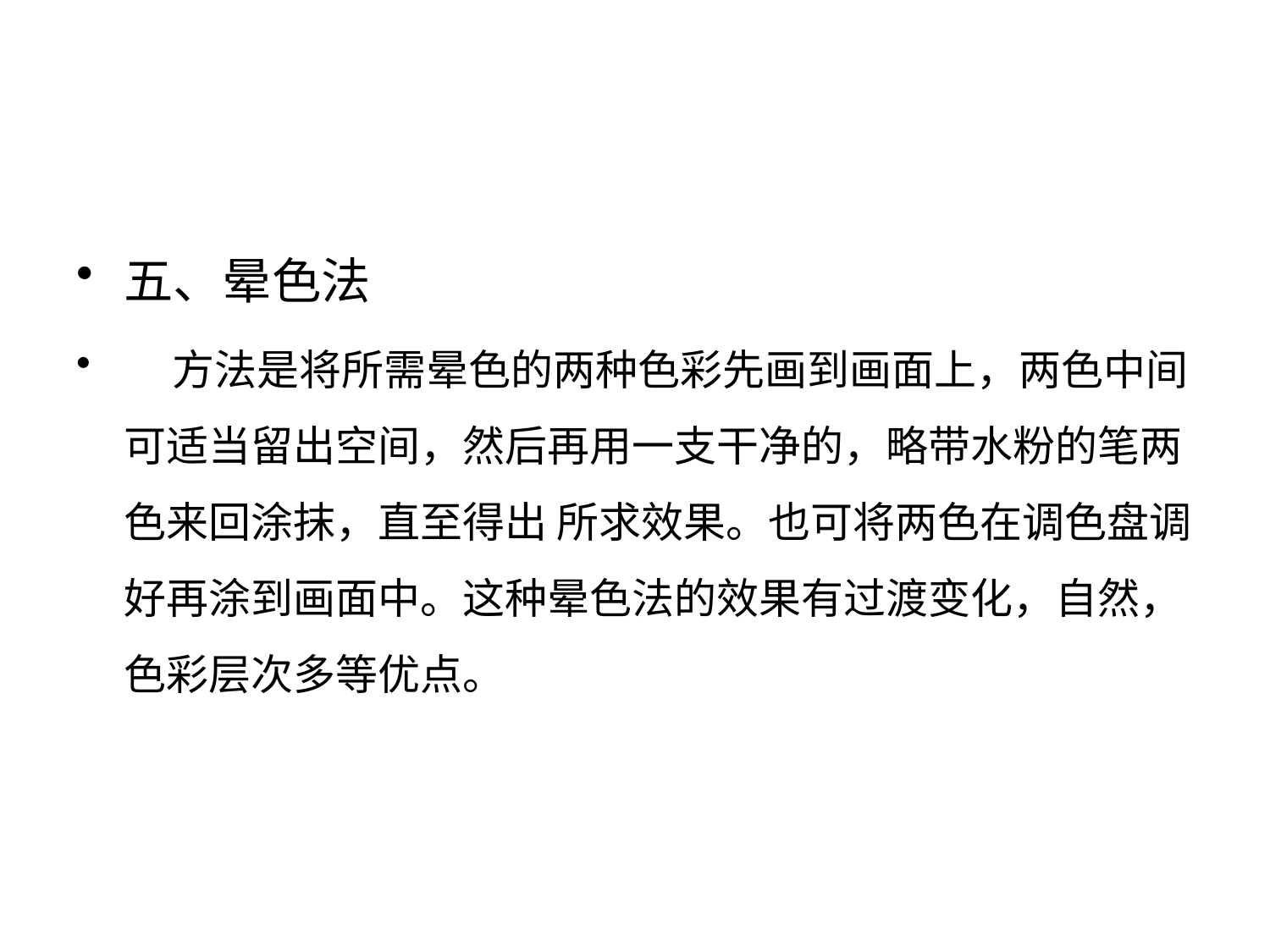

五、晕色法
    方法是将所需晕色的两种色彩先画到画面上，两色中间可适当留出空间，然后再用一支干净的，略带水粉的笔两色来回涂抹，直至得出 所求效果。也可将两色在调色盘调好再涂到画面中。这种晕色法的效果有过渡变化，自然，色彩层次多等优点。